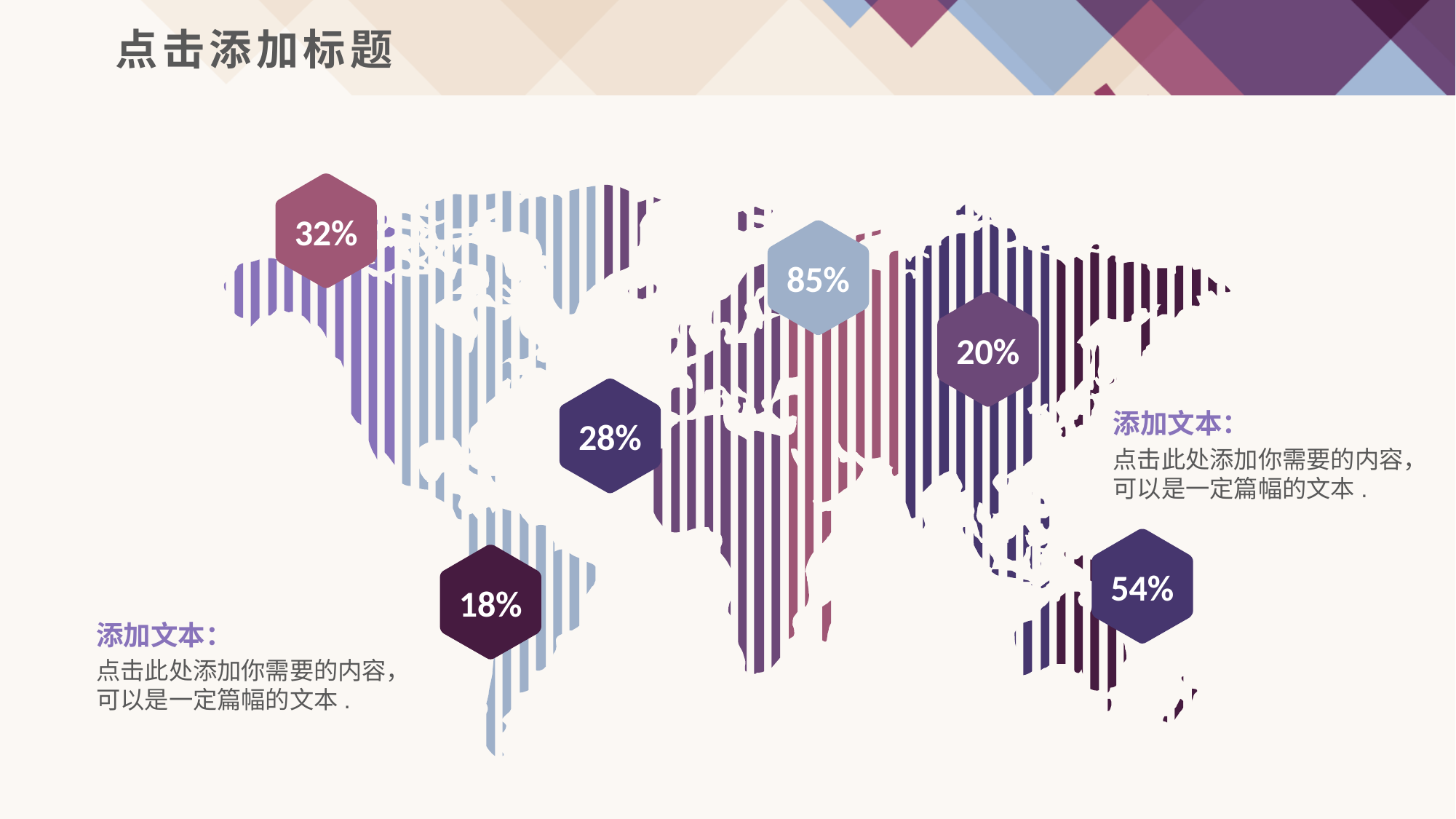

点击添加标题
32%

85%
20%
28%
添加文本：
点击此处添加你需要的内容，可以是一定篇幅的文本.
54%
18%
添加文本：
点击此处添加你需要的内容，可以是一定篇幅的文本.